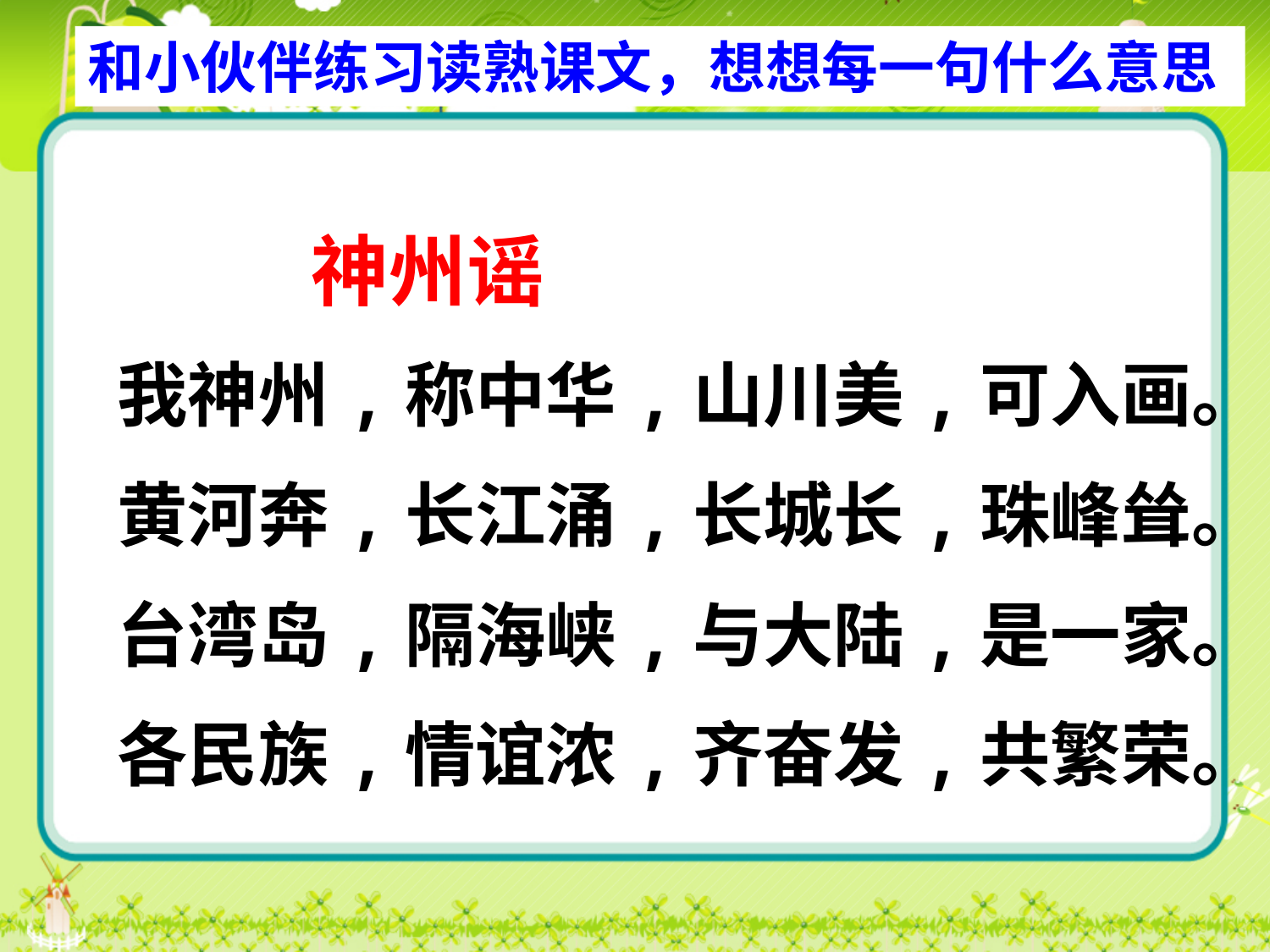

和小伙伴练习读熟课文，想想每一句什么意思
           神州谣
我神州,称中华,山川美,可入画。
黄河奔,长江涌,长城长,珠峰耸。
台湾岛,隔海峡,与大陆,是一家。
各民族,情谊浓,齐奋发,共繁荣。